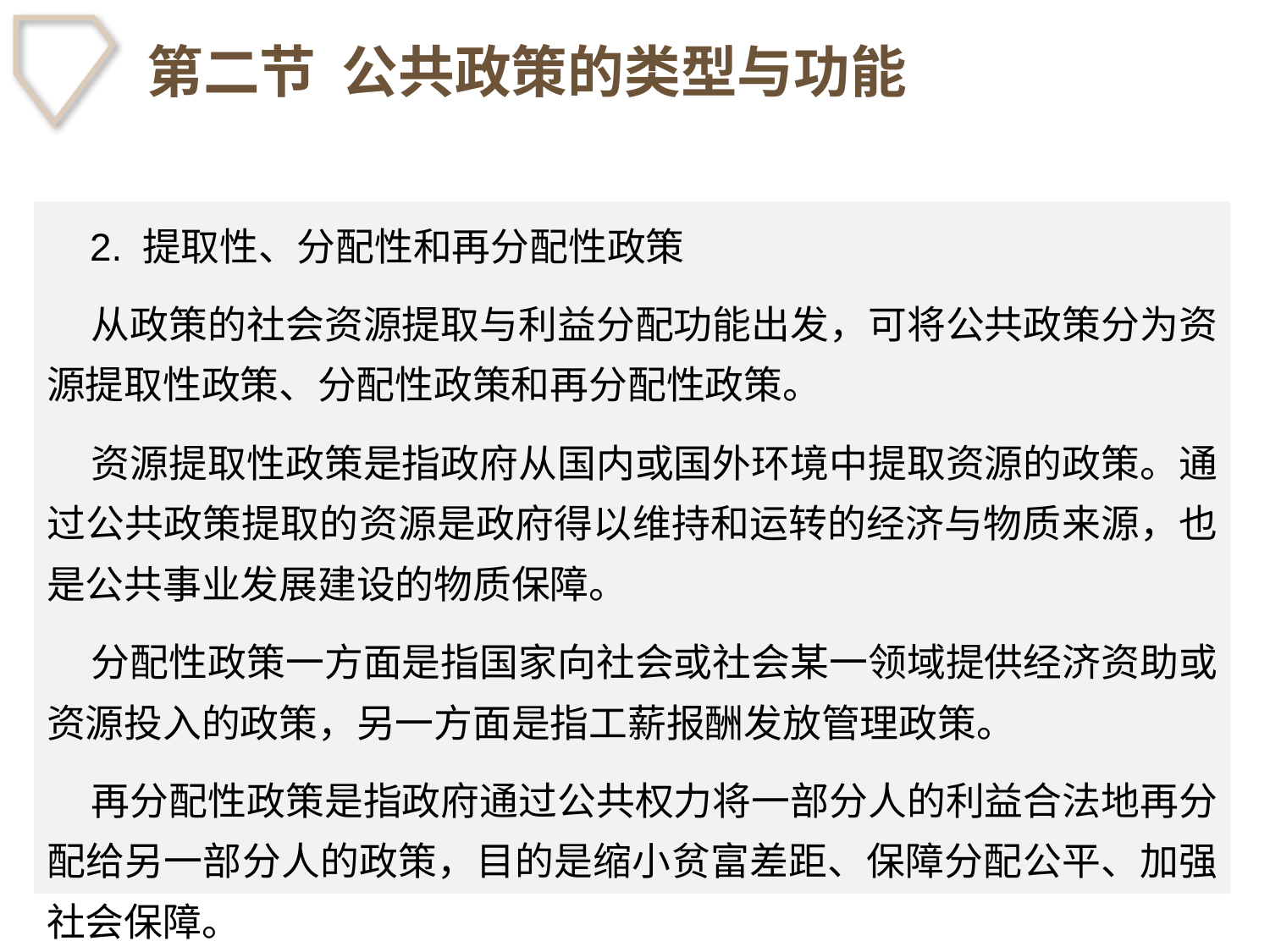

# 第二节  公共政策的类型与功能
    2. 提取性、分配性和再分配性政策
    从政策的社会资源提取与利益分配功能出发，可将公共政策分为资源提取性政策、分配性政策和再分配性政策。
    资源提取性政策是指政府从国内或国外环境中提取资源的政策。通过公共政策提取的资源是政府得以维持和运转的经济与物质来源，也是公共事业发展建设的物质保障。
    分配性政策一方面是指国家向社会或社会某一领域提供经济资助或资源投入的政策，另一方面是指工薪报酬发放管理政策。
    再分配性政策是指政府通过公共权力将一部分人的利益合法地再分配给另一部分人的政策，目的是缩小贫富差距、保障分配公平、加强社会保障。